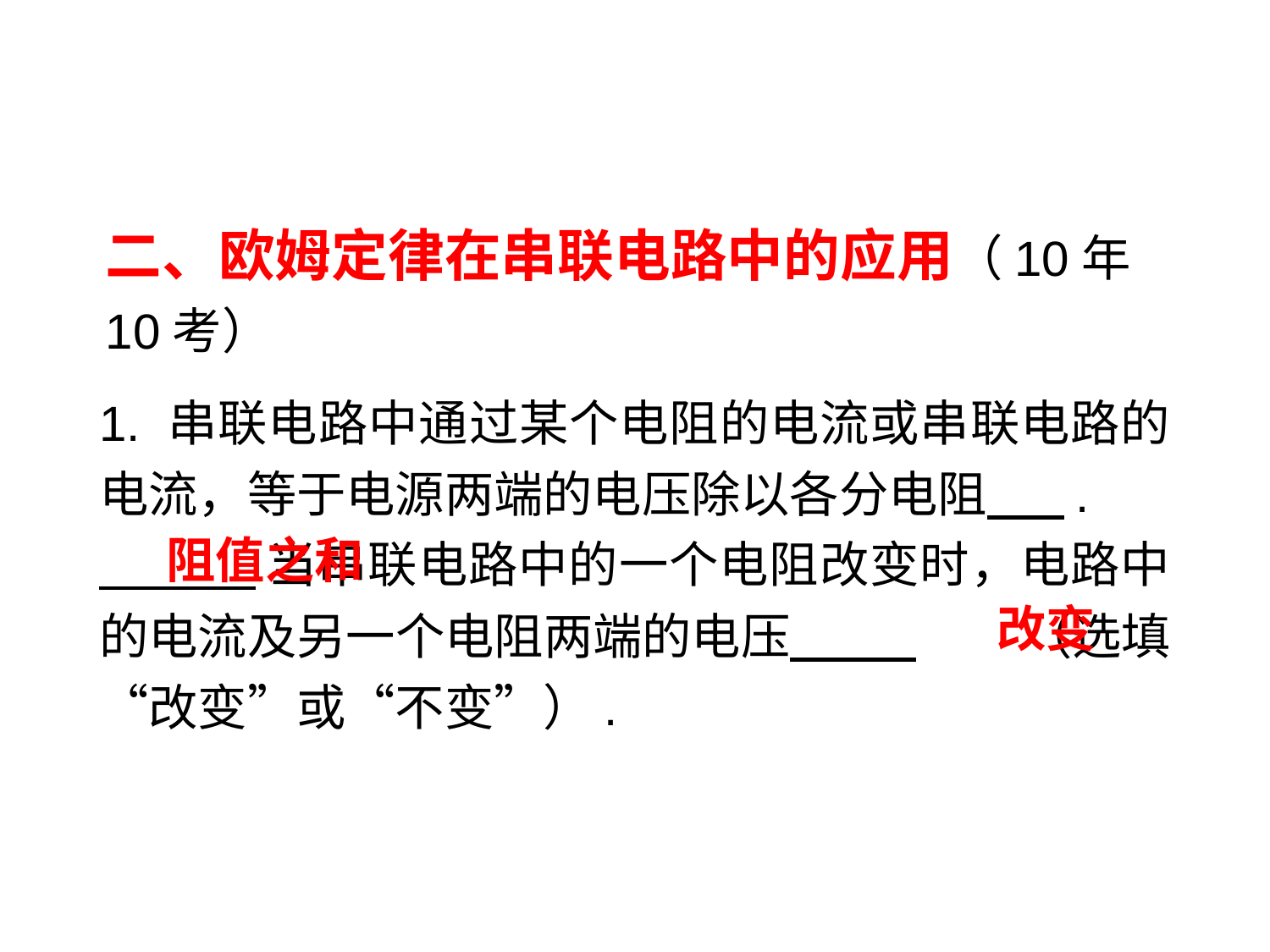

二、欧姆定律在串联电路中的应用（10年10考）
1. 串联电路中通过某个电阻的电流或串联电路的电流，等于电源两端的电压除以各分电阻       .
             当串联电路中的一个电阻改变时，电路中的电流及另一个电阻两端的电压　       .     （选填“改变”或“不变”）.
阻值之和
改变